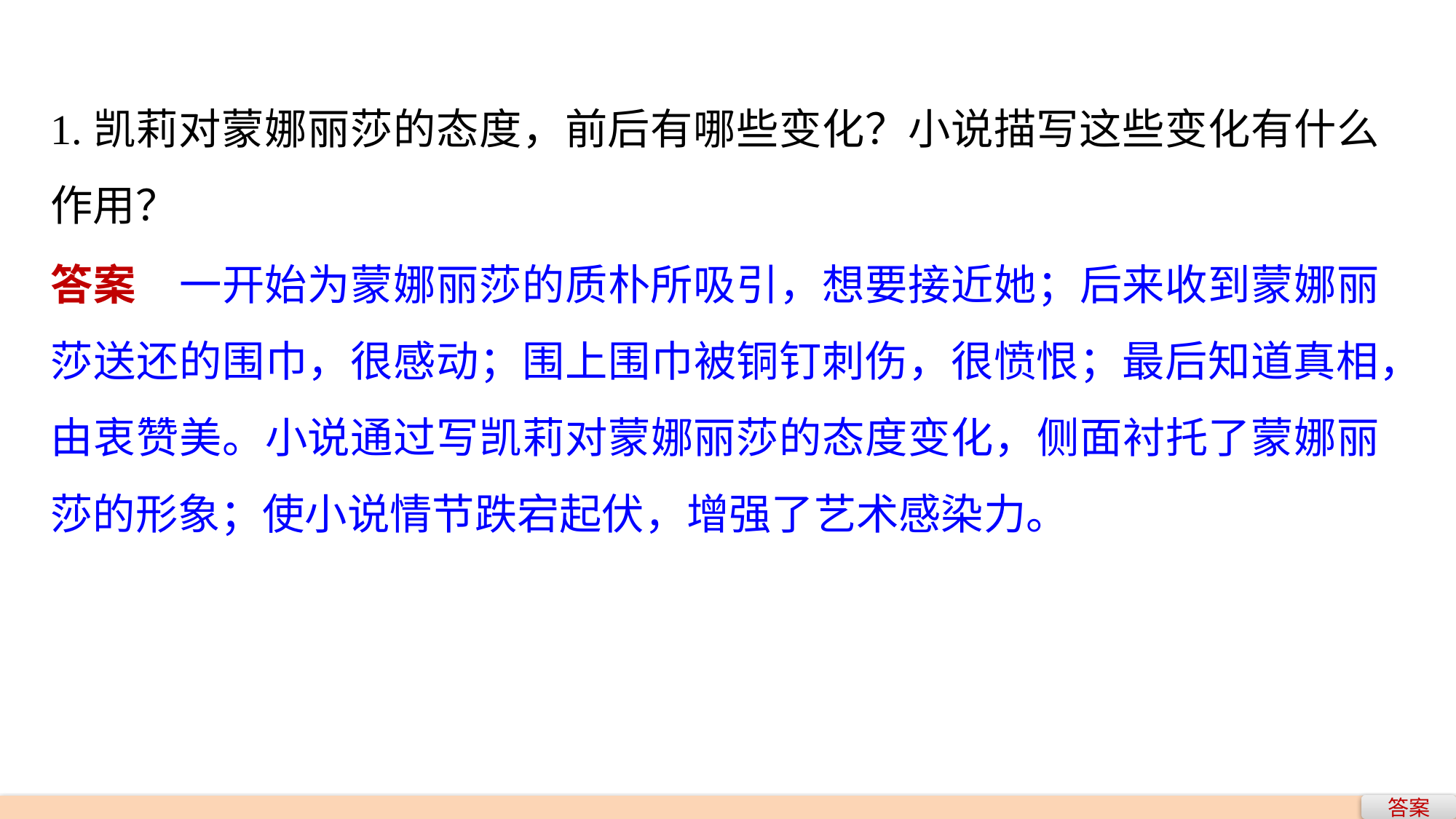

1.凯莉对蒙娜丽莎的态度，前后有哪些变化？小说描写这些变化有什么作用？
答案　一开始为蒙娜丽莎的质朴所吸引，想要接近她；后来收到蒙娜丽莎送还的围巾，很感动；围上围巾被铜钉刺伤，很愤恨；最后知道真相，由衷赞美。小说通过写凯莉对蒙娜丽莎的态度变化，侧面衬托了蒙娜丽莎的形象；使小说情节跌宕起伏，增强了艺术感染力。
答案